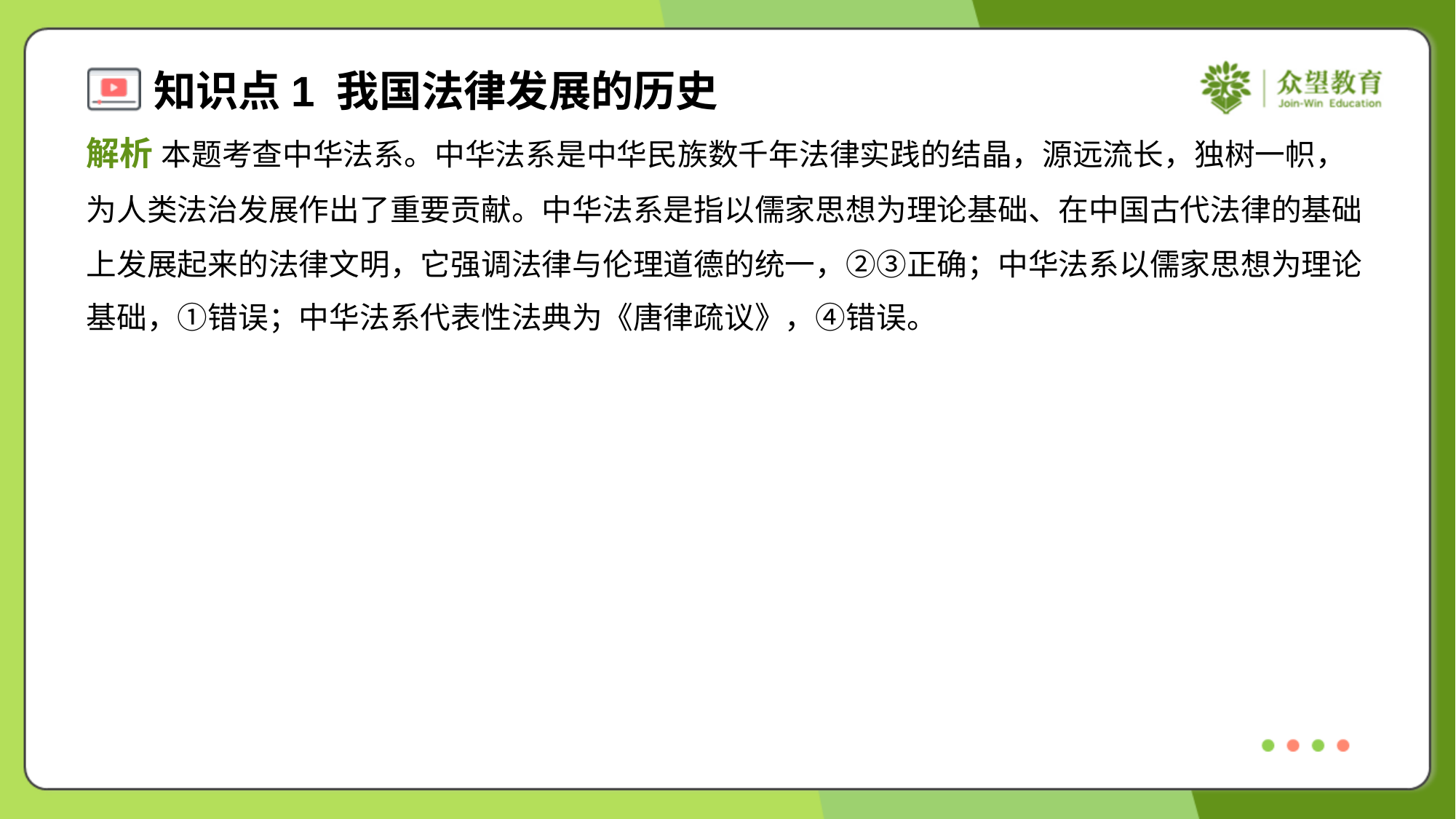

解析 本题考查中华法系。中华法系是中华民族数千年法律实践的结晶，源远流长，独树一帜，
为人类法治发展作出了重要贡献。中华法系是指以儒家思想为理论基础、在中国古代法律的基础
上发展起来的法律文明，它强调法律与伦理道德的统一，②③正确；中华法系以儒家思想为理论
基础，①错误；中华法系代表性法典为《唐律疏议》，④错误。